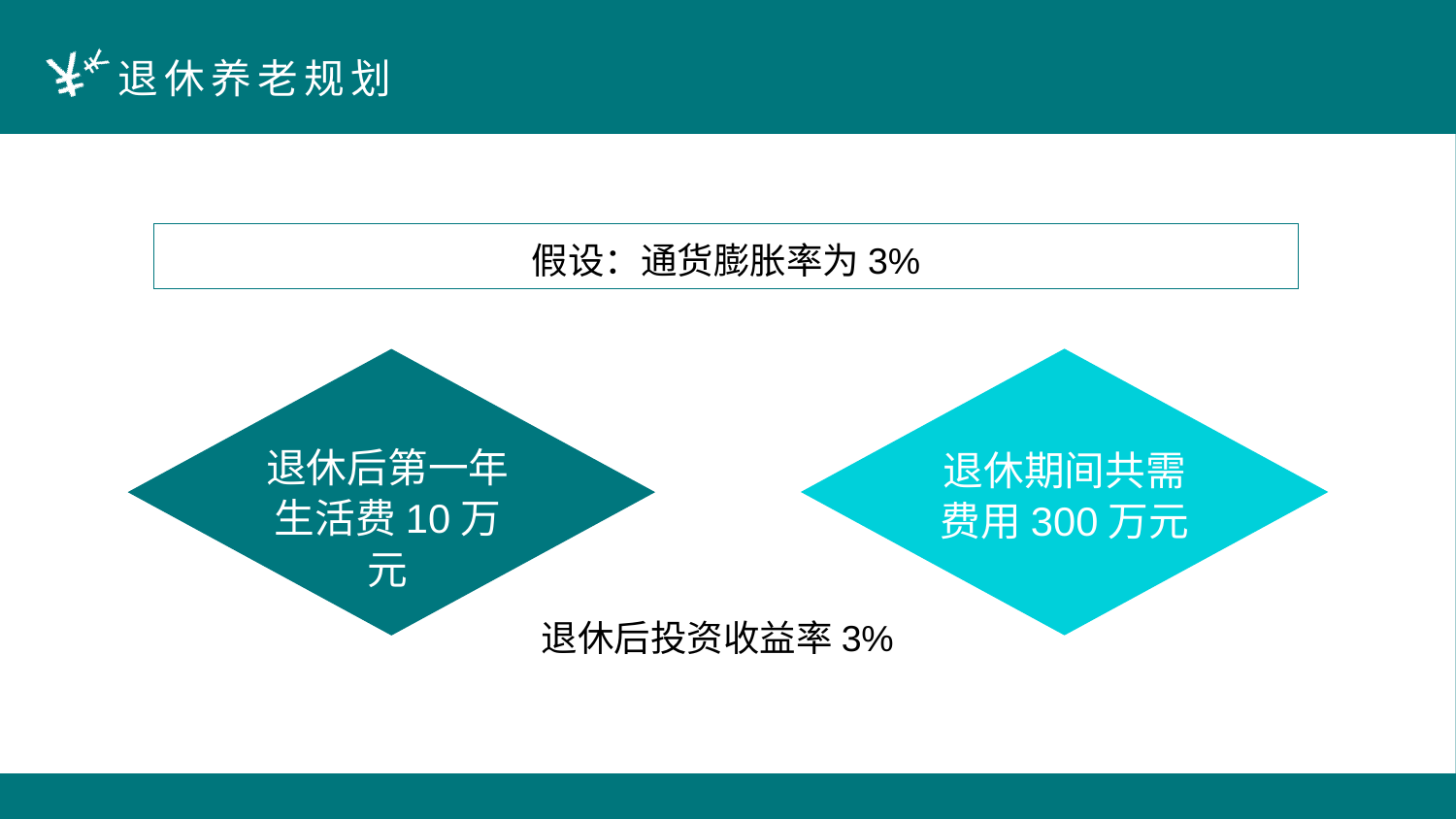

假设：通货膨胀率为3%

退休后第一年
生活费10万元
退休期间共需
费用300万元
退休后投资收益率3%